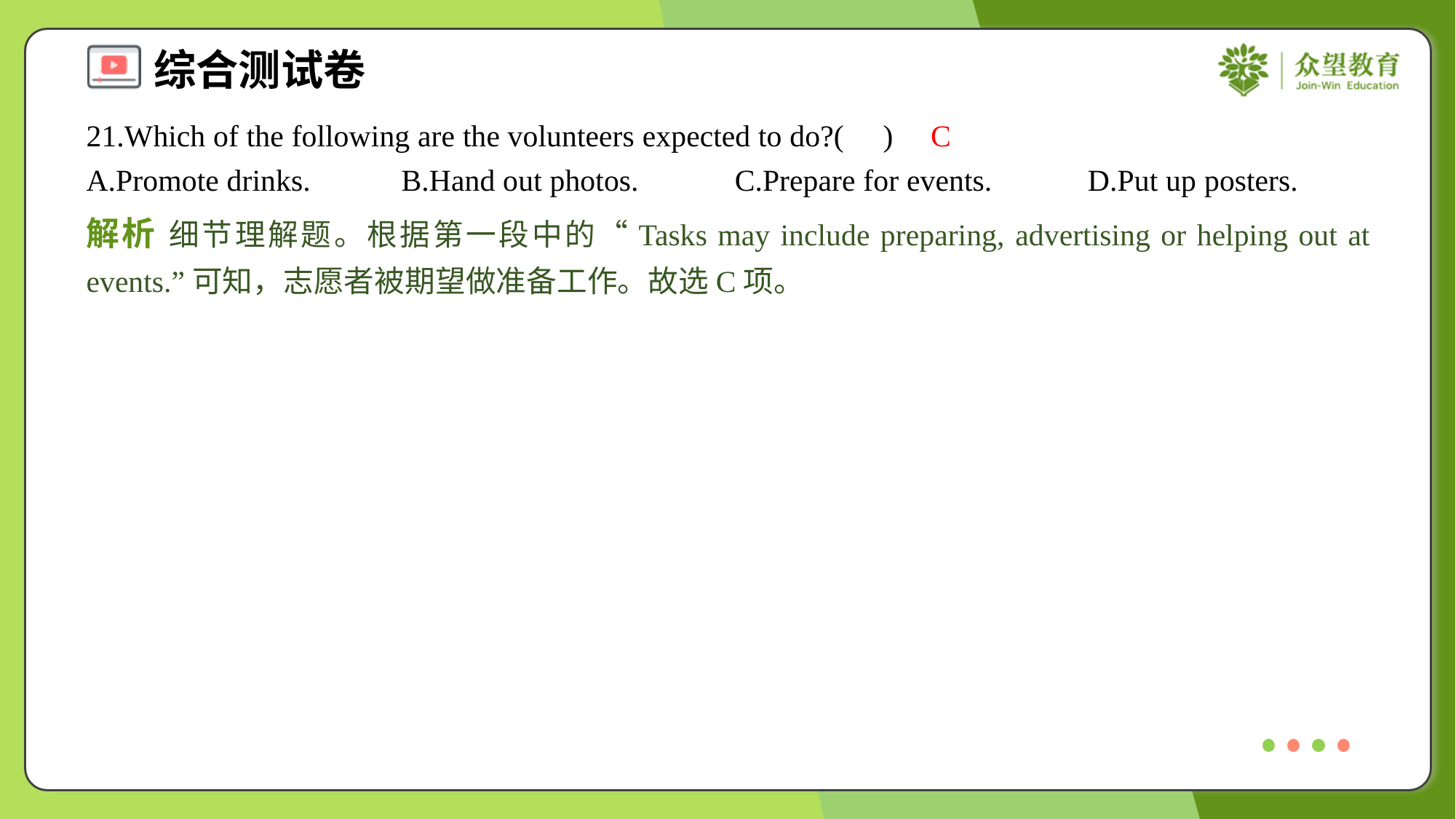

21.Which of the following are the volunteers expected to do?(     )
C
A.Promote drinks.	B.Hand out photos.	C.Prepare for events.	D.Put up posters.
解析 细节理解题。根据第一段中的“Tasks may include preparing, advertising or helping out at events.”可知，志愿者被期望做准备工作。故选C项。